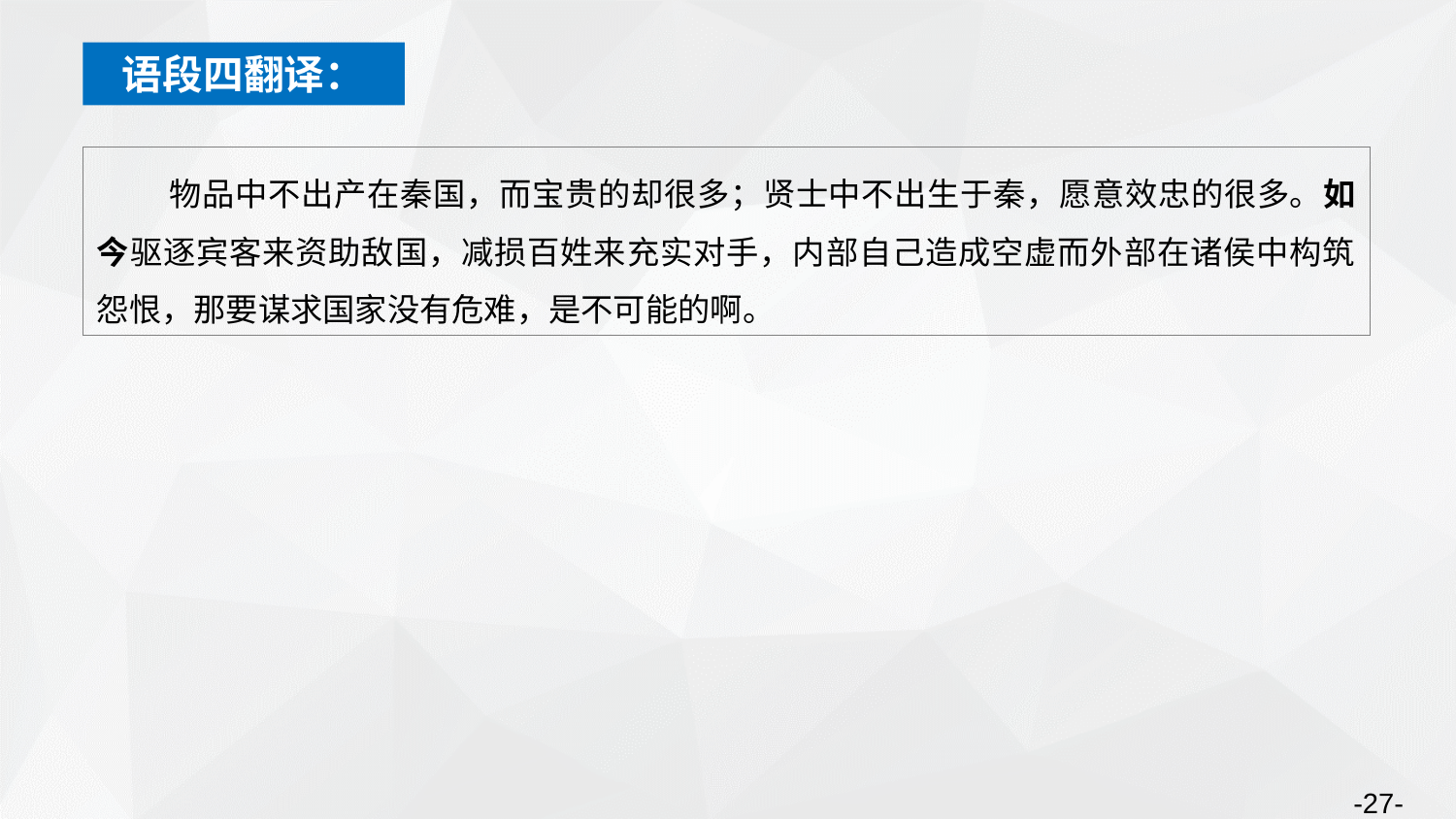

语段四翻译：
物品中不出产在秦国，而宝贵的却很多；贤士中不出生于秦，愿意效忠的很多。如今驱逐宾客来资助敌国，减损百姓来充实对手，内部自己造成空虚而外部在诸侯中构筑怨恨，那要谋求国家没有危难，是不可能的啊。
-27-